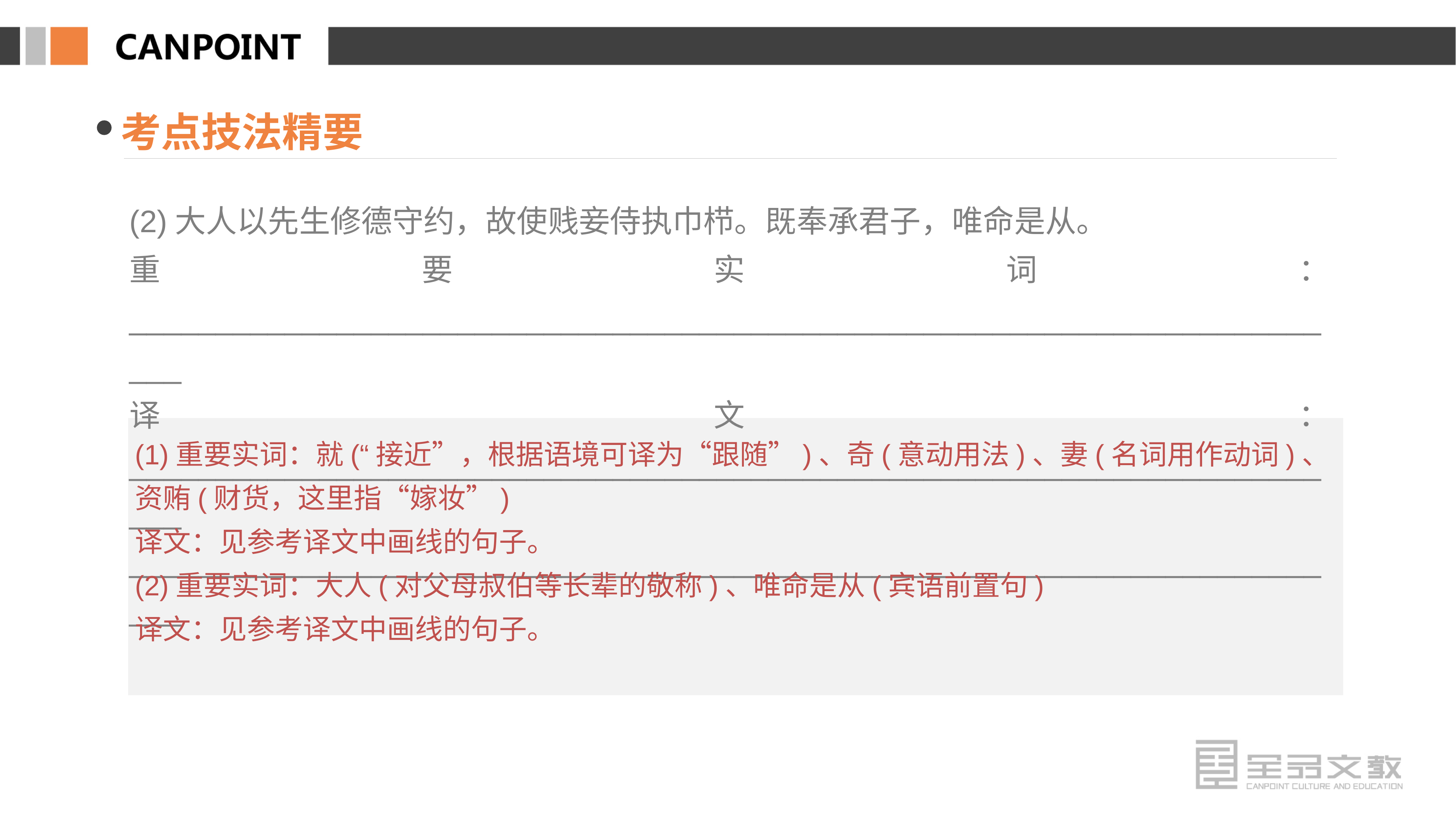

考点技法精要

(2)大人以先生修德守约，故使贱妾侍执巾栉。既奉承君子，唯命是从。
重要实词：________________________________________________________________________
译文：________________________________________________________________________
________________________________________________________________________

(1)重要实词：就(“接近”，根据语境可译为“跟随”)、奇(意动用法)、妻(名词用作动词)、资贿(财货，这里指“嫁妆”)
译文：见参考译文中画线的句子。
(2)重要实词：大人(对父母叔伯等长辈的敬称)、唯命是从(宾语前置句)
译文：见参考译文中画线的句子。